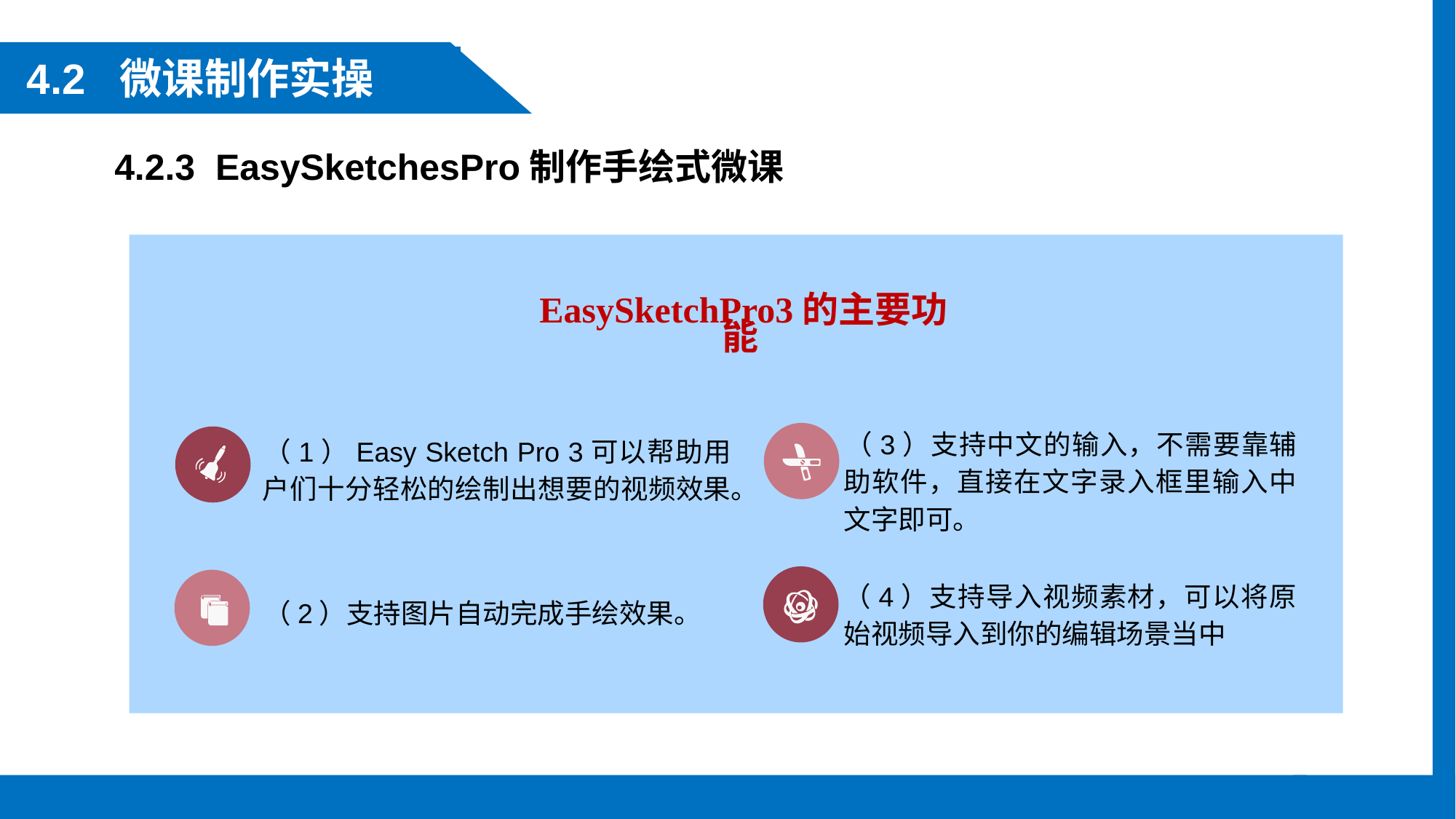

4.2  微课制作实操
4.2.3  EasySketchesPro制作手绘式微课

EasySketchPro3的主要功能
（3）支持中文的输入，不需要靠辅助软件，直接在文字录入框里输入中文字即可。

（1）Easy Sketch Pro 3可以帮助用户们十分轻松的绘制出想要的视频效果。

（4）支持导入视频素材，可以将原始视频导入到你的编辑场景当中

（2）支持图片自动完成手绘效果。